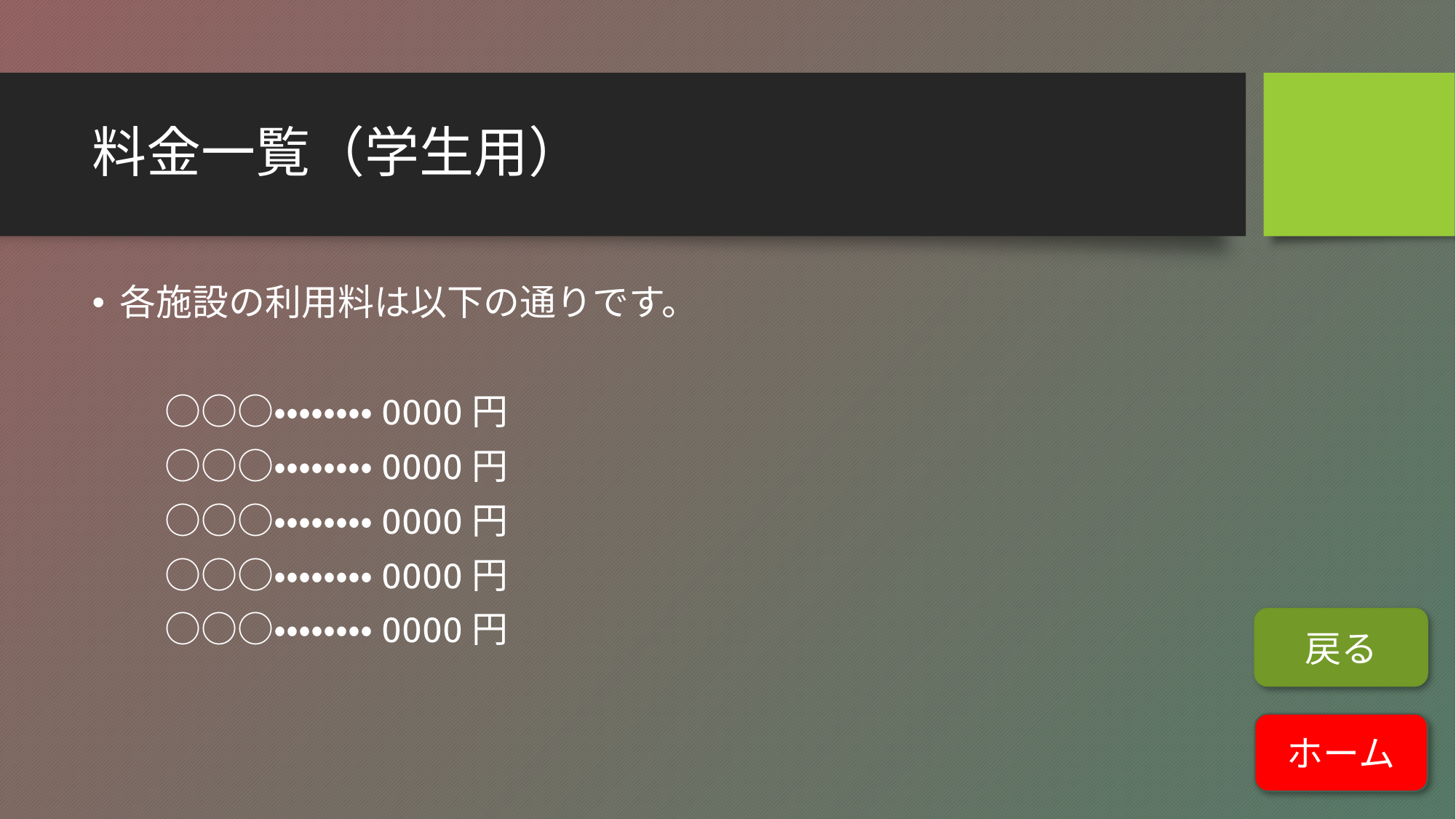

# 料金一覧（学生用）
各施設の利用料は以下の通りです。

　　○○○・・・・・・・・0000円
　　○○○・・・・・・・・0000円
　　○○○・・・・・・・・0000円
　　○○○・・・・・・・・0000円
　　○○○・・・・・・・・0000円

戻る